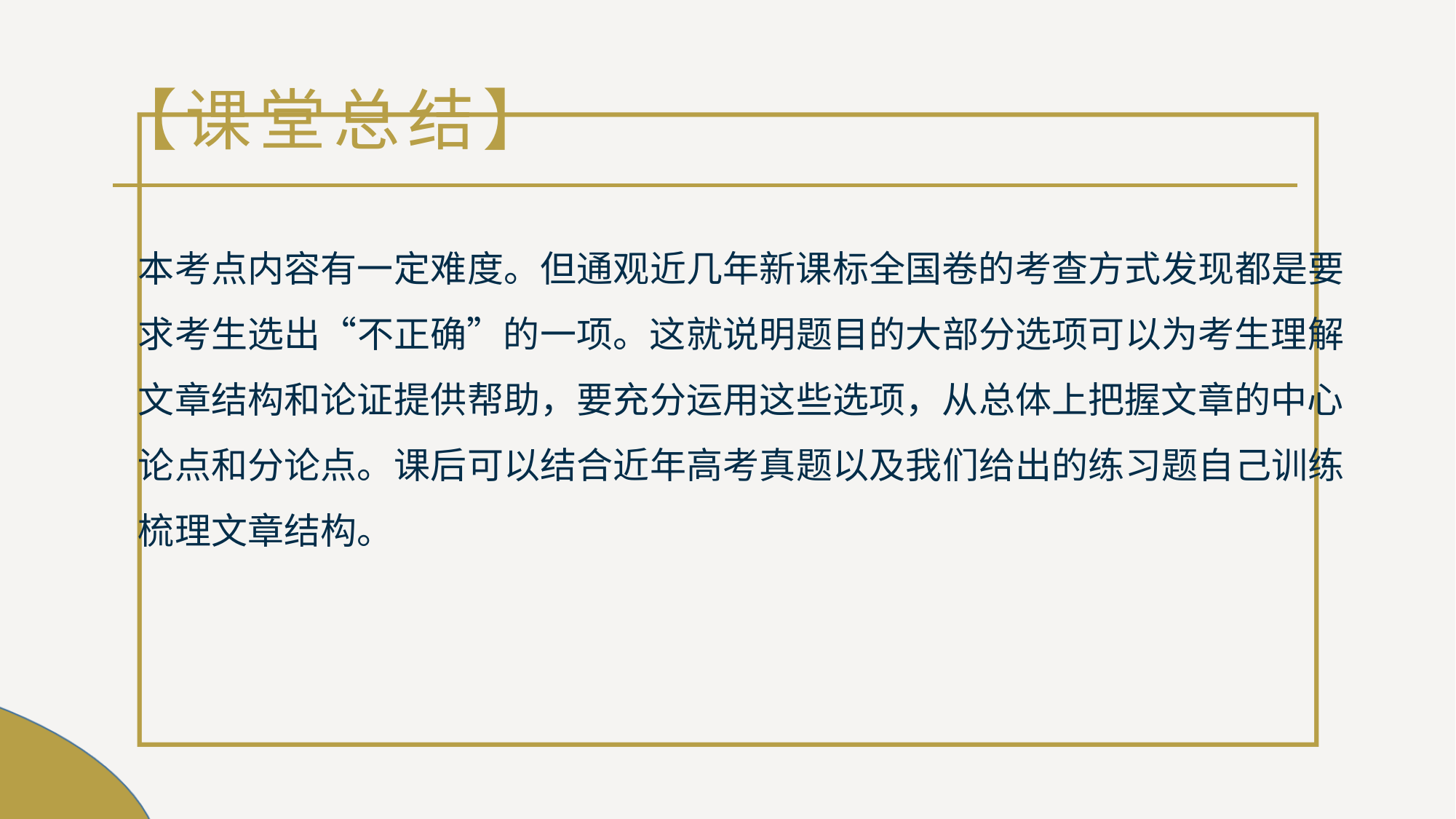

# 【课堂总结】
本考点内容有一定难度。但通观近几年新课标全国卷的考查方式发现都是要求考生选出“不正确”的一项。这就说明题目的大部分选项可以为考生理解文章结构和论证提供帮助，要充分运用这些选项，从总体上把握文章的中心论点和分论点。课后可以结合近年高考真题以及我们给出的练习题自己训练梳理文章结构。